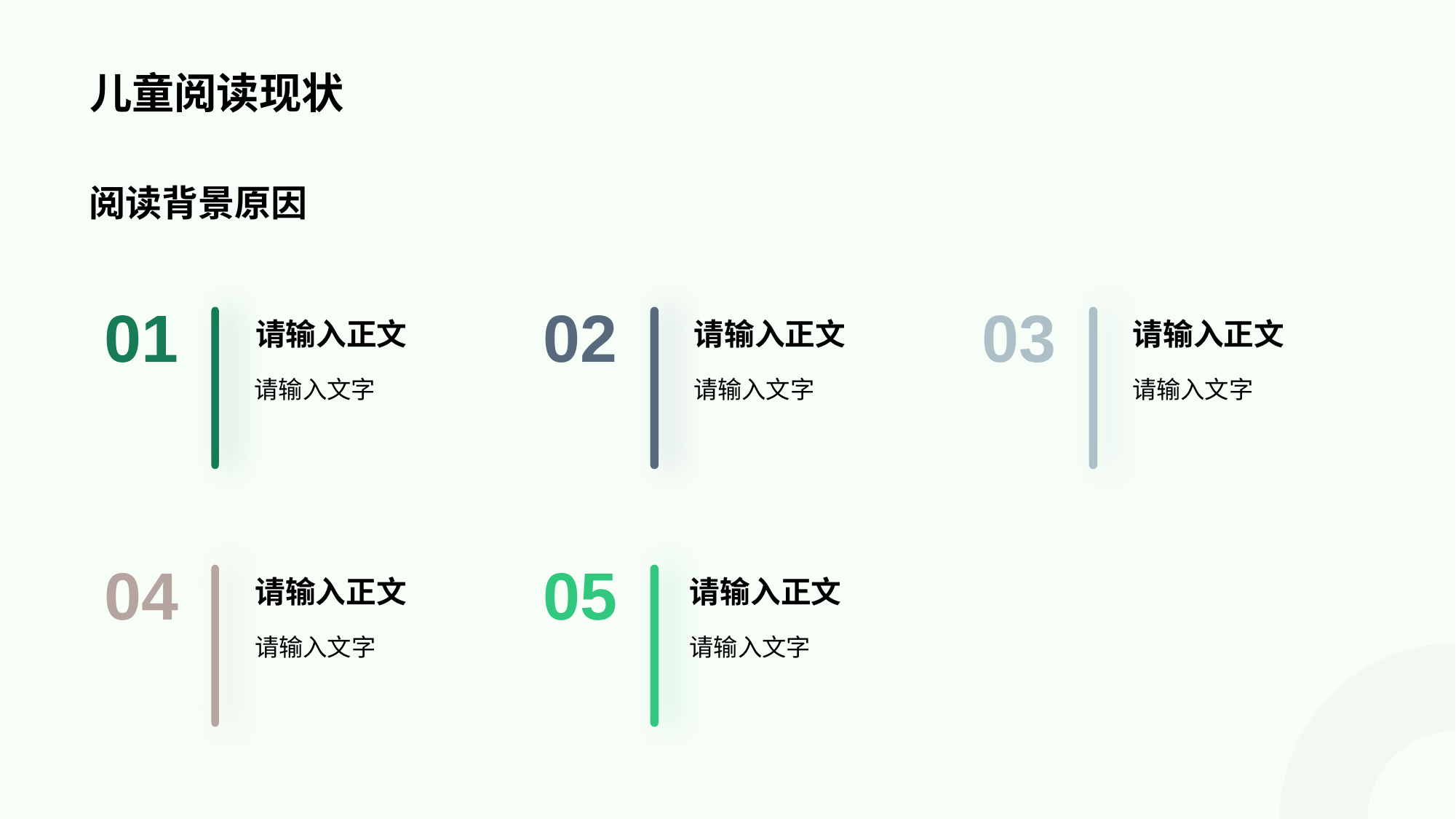

# 儿童阅读现状
阅读背景原因
01
请输入正文
请输入文字

02
请输入正文
请输入文字

03
请输入正文
请输入文字

04
请输入正文
请输入文字

05
请输入正文
请输入文字